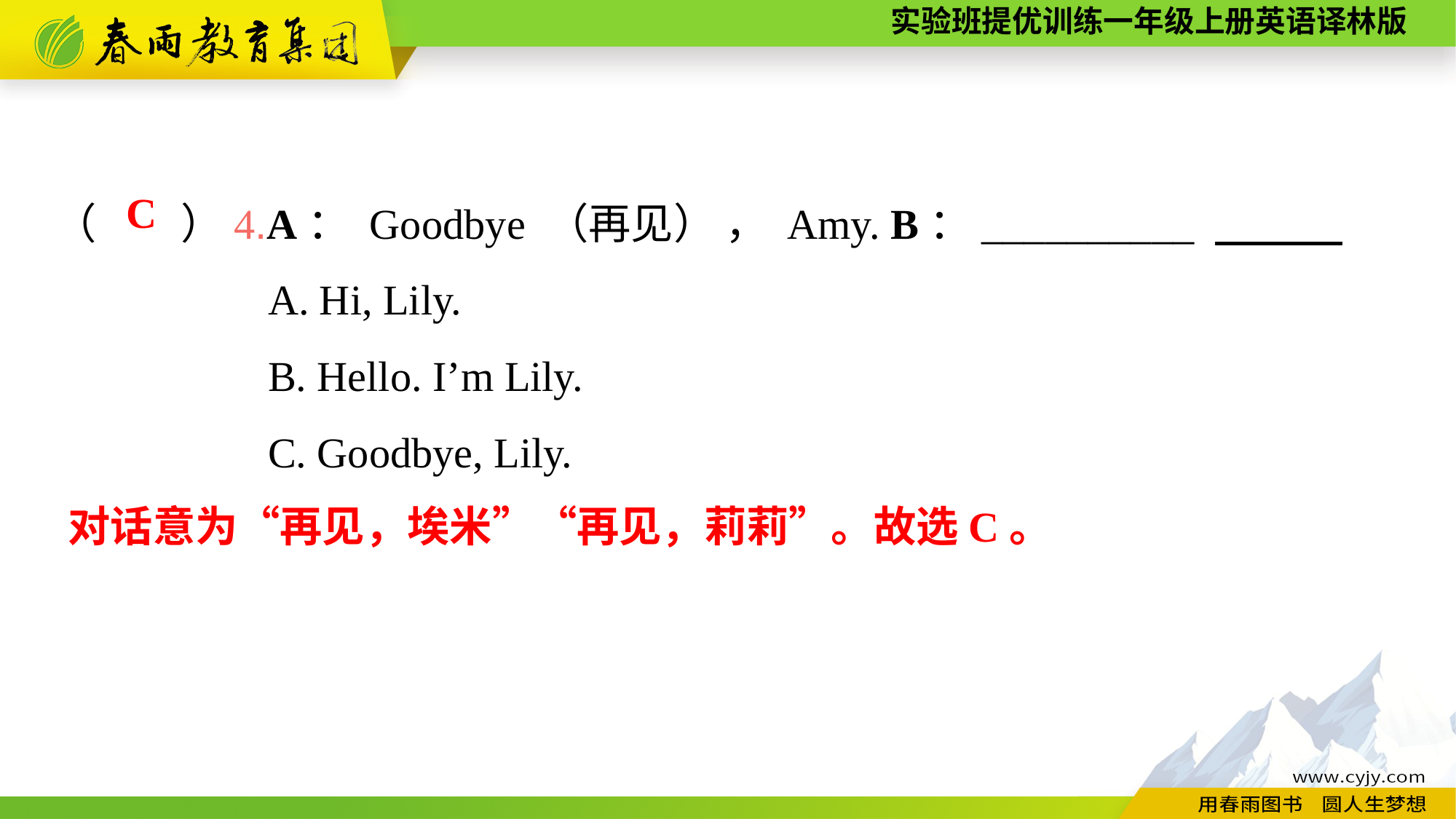

（　　）4.A： Goodbye （再见） ， Amy. B：__________
A. Hi, Lily.
B. Hello. I’m Lily.
C. Goodbye, Lily.
C
对话意为“再见，埃米”“再见，莉莉”。故选C。